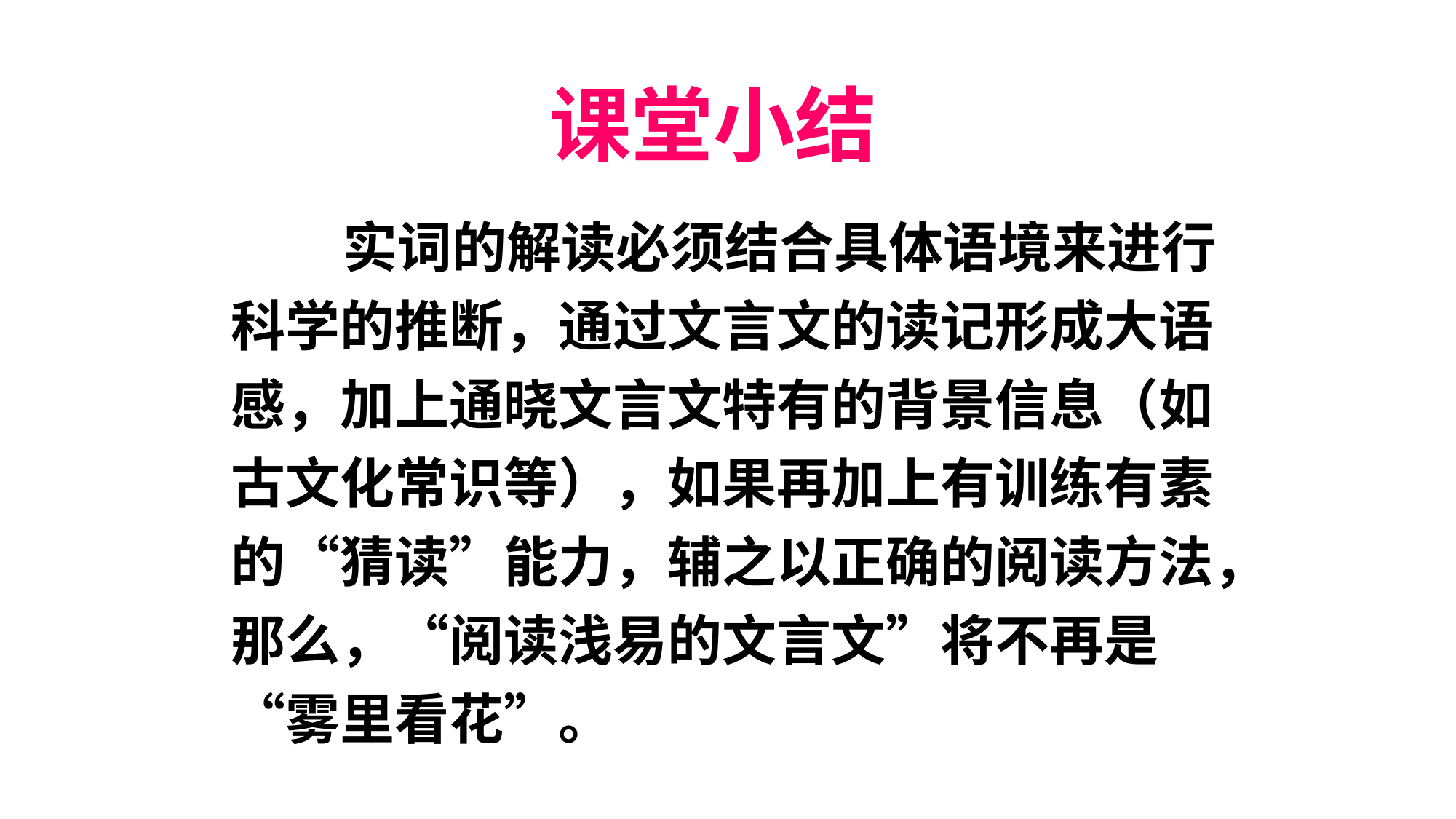

课堂小结
        实词的解读必须结合具体语境来进行科学的推断，通过文言文的读记形成大语感，加上通晓文言文特有的背景信息（如古文化常识等），如果再加上有训练有素的“猜读”能力，辅之以正确的阅读方法，那么，“阅读浅易的文言文”将不再是“雾里看花”。